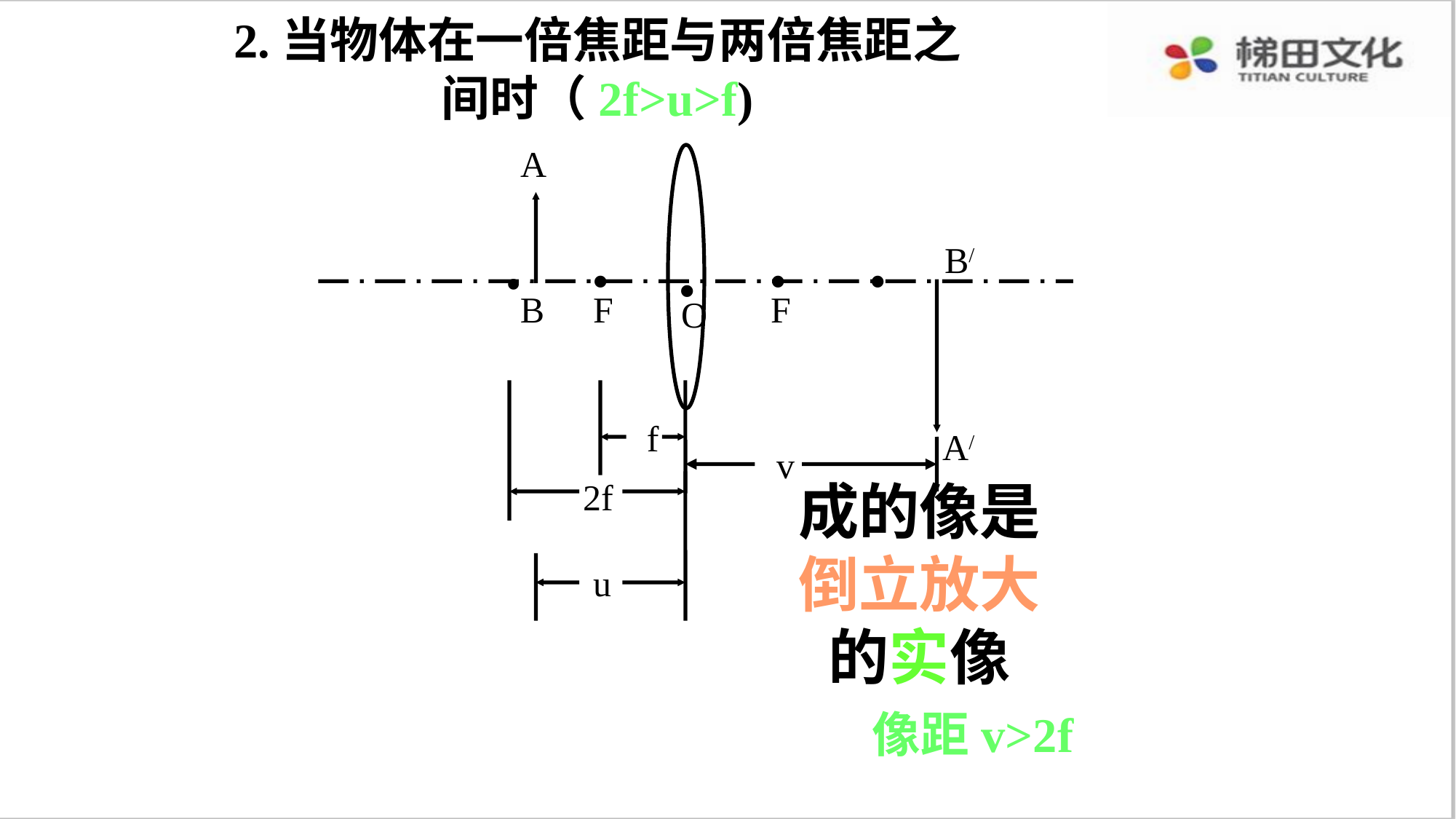

2.当物体在一倍焦距与两倍焦距之间时（2f>u>f)
A

B

.
.
.
.
.

F
F
B/

A/
O

f

2f

u

v

成的像是倒立放大的实像

像距v>2f